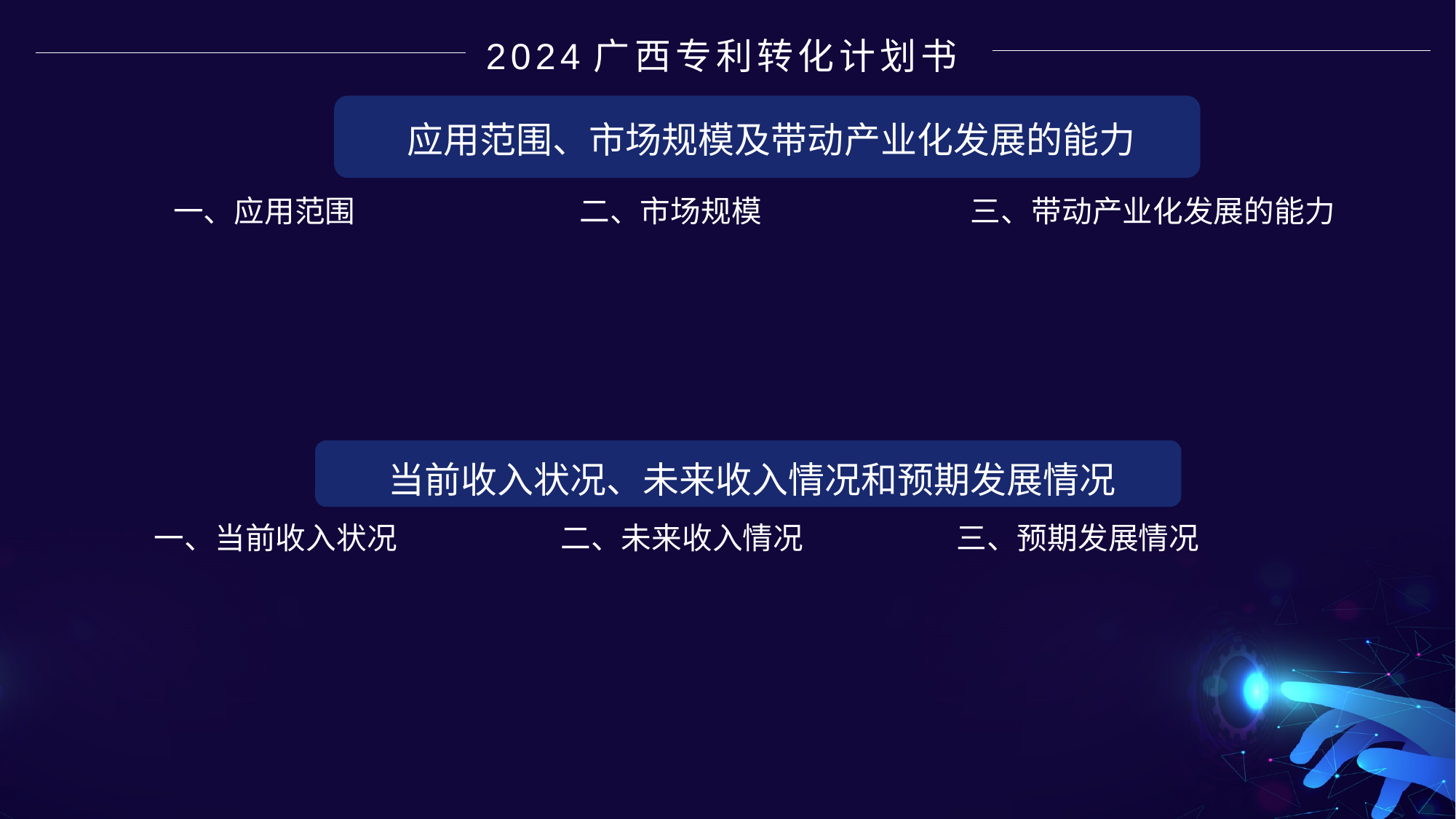

2024广西专利转化计划书

应用范围、市场规模及带动产业化发展的能力
一、应用范围
二、市场规模
三、带动产业化发展的能力

当前收入状况、未来收入情况和预期发展情况
一、当前收入状况
二、未来收入情况
三、预期发展情况